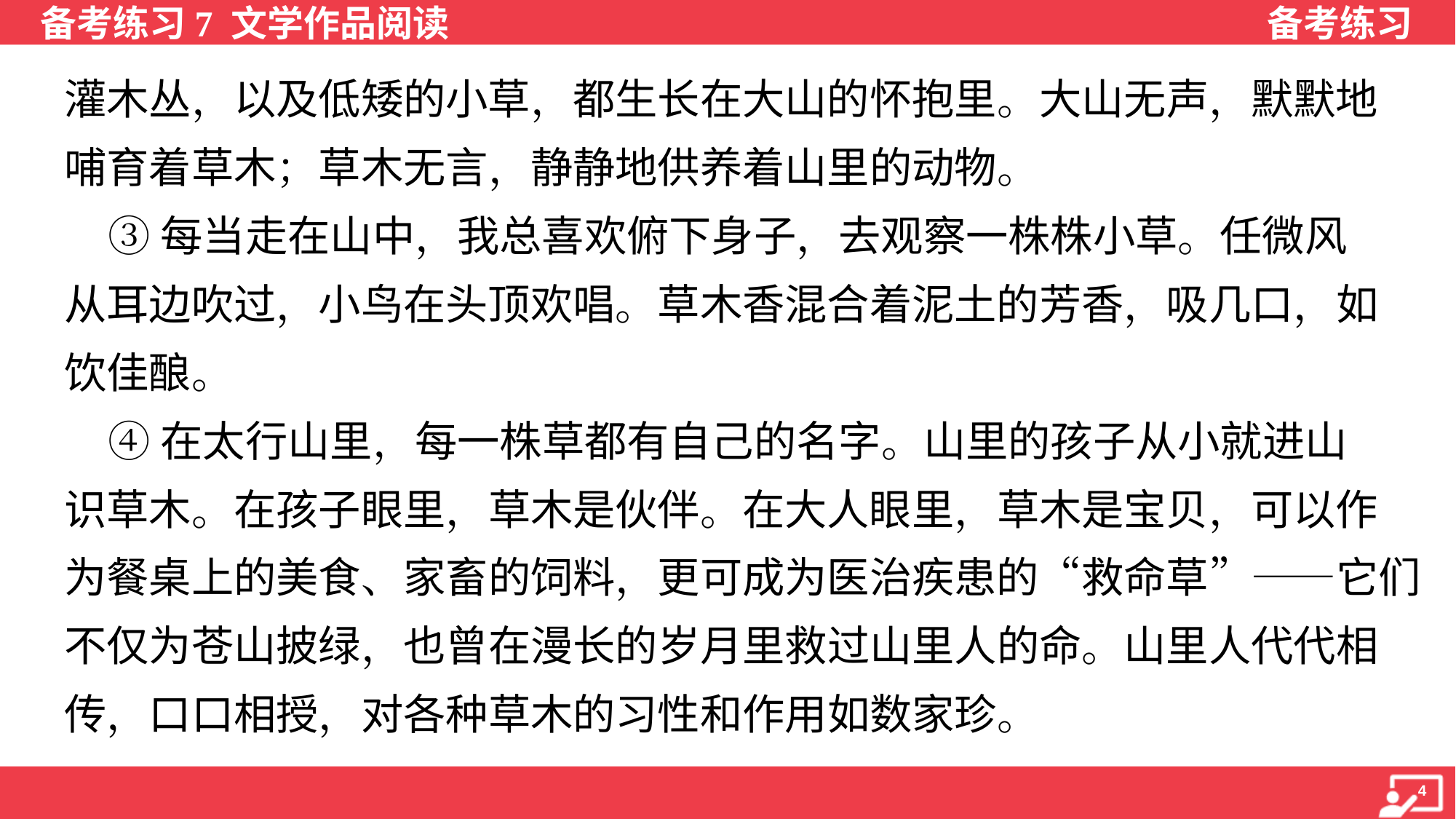

灌木丛，以及低矮的小草，都生长在大山的怀抱里。大山无声，默默地
哺育着草木；草木无言，静静地供养着山里的动物。
    ③每当走在山中，我总喜欢俯下身子，去观察一株株小草。任微风
从耳边吹过，小鸟在头顶欢唱。草木香混合着泥土的芳香，吸几口，如
饮佳酿。
    ④在太行山里，每一株草都有自己的名字。山里的孩子从小就进山
识草木。在孩子眼里，草木是伙伴。在大人眼里，草木是宝贝，可以作
为餐桌上的美食、家畜的饲料，更可成为医治疾患的“救命草”——它们
不仅为苍山披绿，也曾在漫长的岁月里救过山里人的命。山里人代代相
传，口口相授，对各种草木的习性和作用如数家珍。